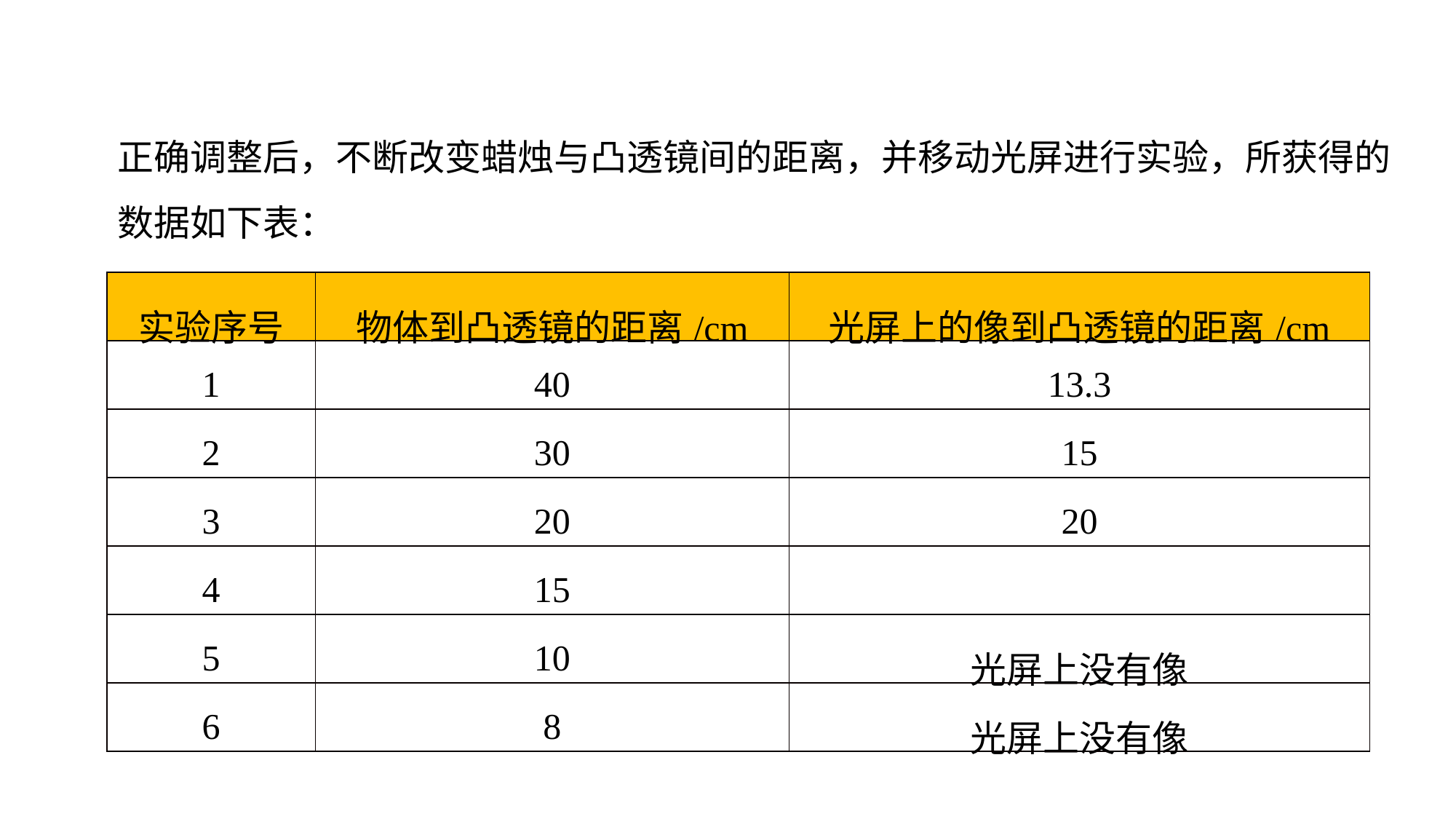

正确调整后，不断改变蜡烛与凸透镜间的距离，并移动光屏进行实验，所获得的数据如下表：
| 实验序号 | 物体到凸透镜的距离/cm | 光屏上的像到凸透镜的距离/cm |
| --- | --- | --- |
| 1 | 40 | 13.3 |
| 2 | 30 | 15 |
| 3 | 20 | 20 |
| 4 | 15 |  |
| 5 | 10 | 光屏上没有像 |
| 6 | 8 | 光屏上没有像 |